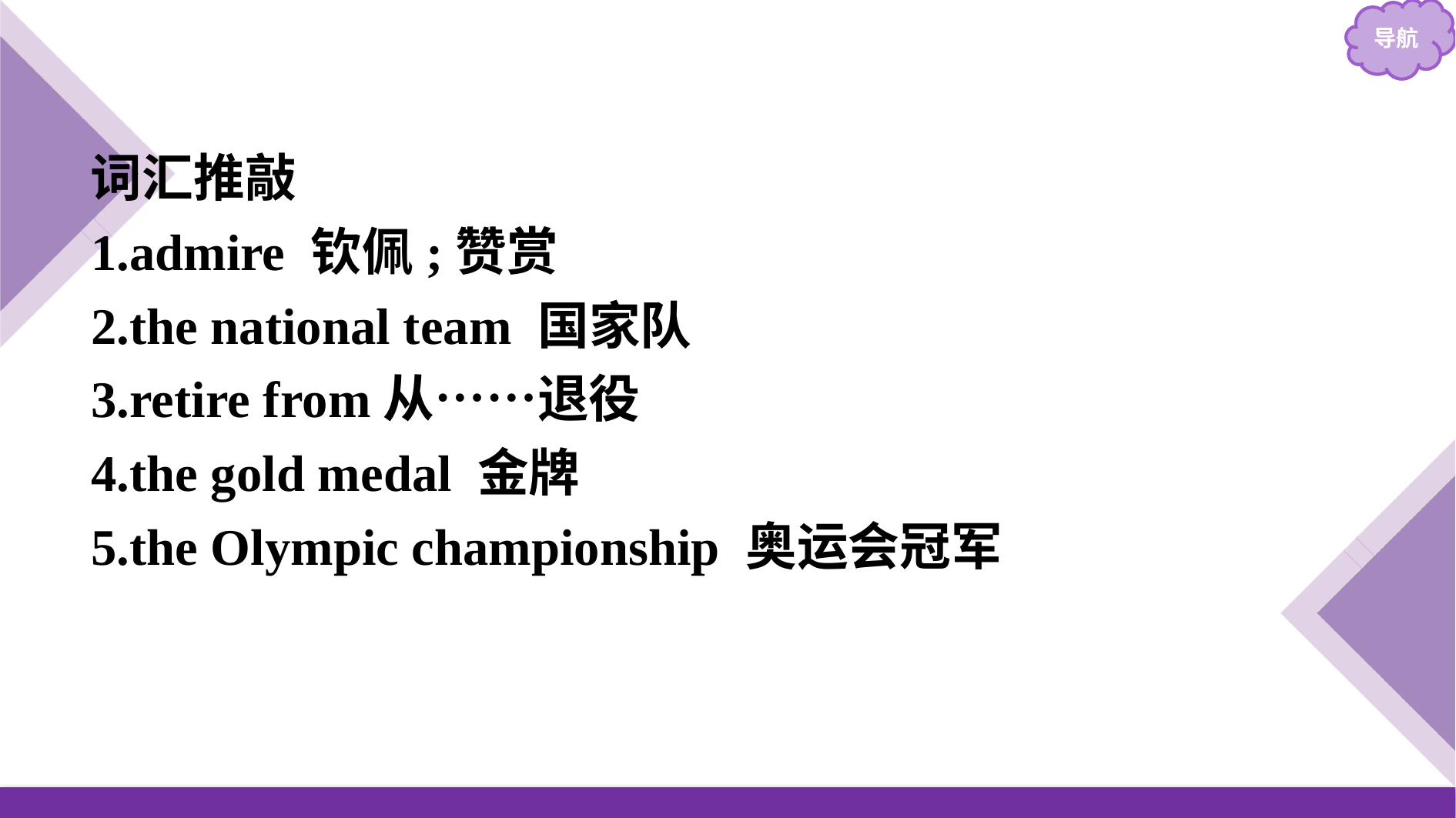

词汇推敲
1.admire 钦佩;赞赏
2.the national team 国家队
3.retire from从……退役
4.the gold medal 金牌
5.the Olympic championship 奥运会冠军